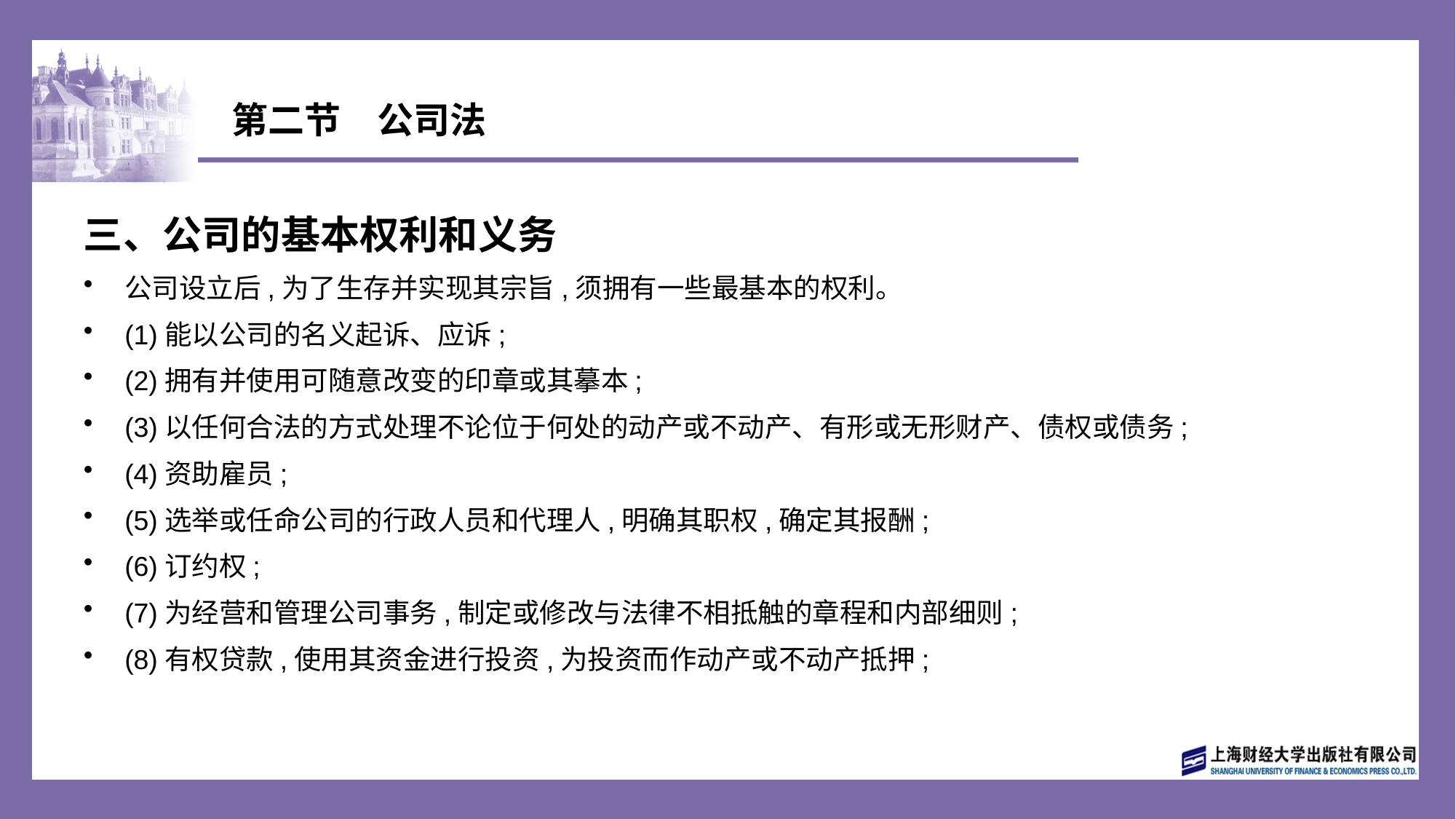

# 第二节　公司法
三、公司的基本权利和义务
公司设立后,为了生存并实现其宗旨,须拥有一些最基本的权利。
(1)能以公司的名义起诉、应诉;
(2)拥有并使用可随意改变的印章或其摹本;
(3)以任何合法的方式处理不论位于何处的动产或不动产、有形或无形财产、债权或债务;
(4)资助雇员;
(5)选举或任命公司的行政人员和代理人,明确其职权,确定其报酬;
(6)订约权;
(7)为经营和管理公司事务,制定或修改与法律不相抵触的章程和内部细则;
(8)有权贷款,使用其资金进行投资,为投资而作动产或不动产抵押;